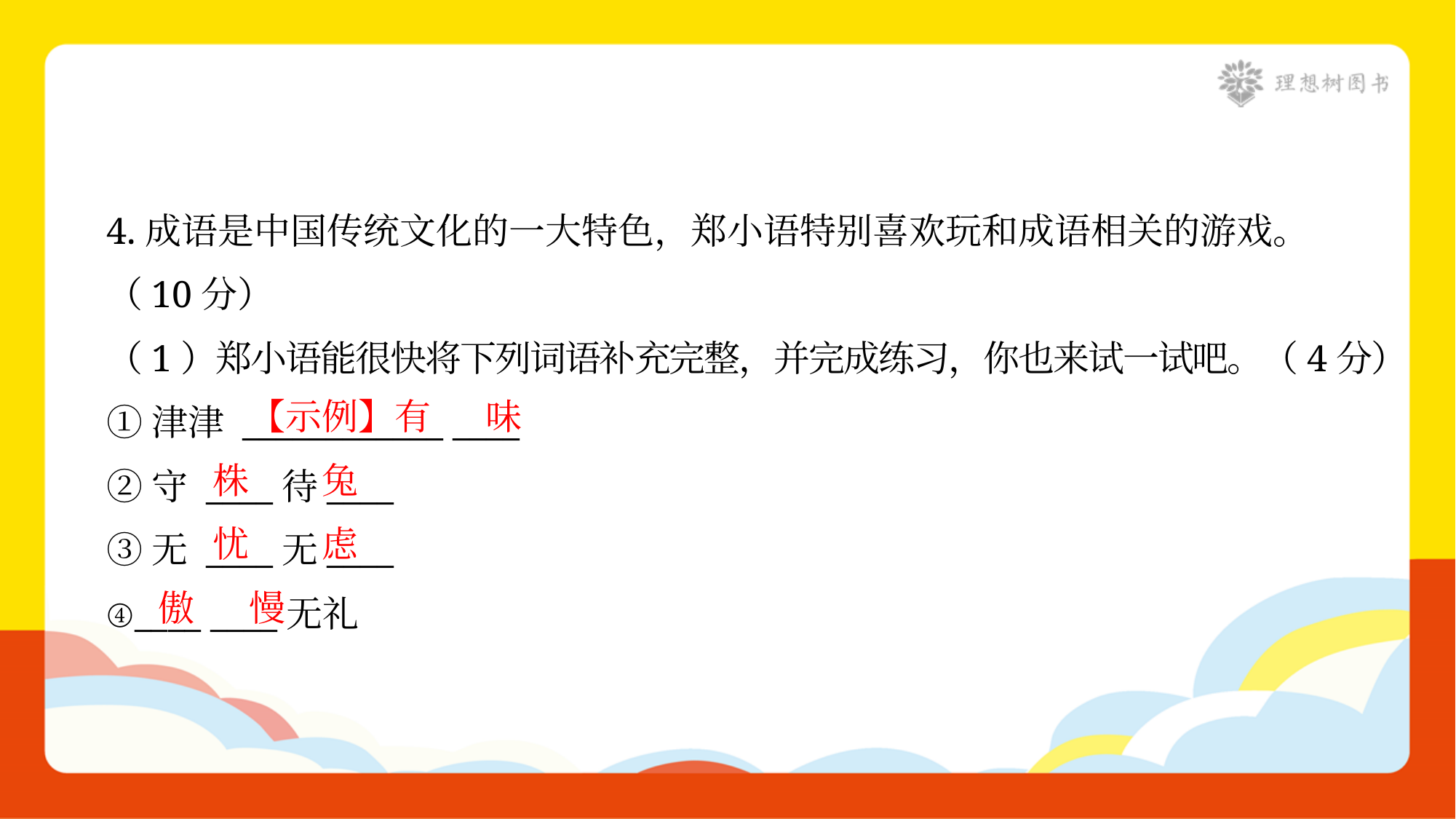

4.成语是中国传统文化的一大特色，郑小语特别喜欢玩和成语相关的游戏。
（10分）
（1）郑小语能很快将下列词语补充完整，并完成练习，你也来试一试吧。（4分）
【示例】有
味
①津津 ____________ ____
株
兔
②守 ____待____
忧
虑
③无 ____无____
傲
慢
④____ ____无礼